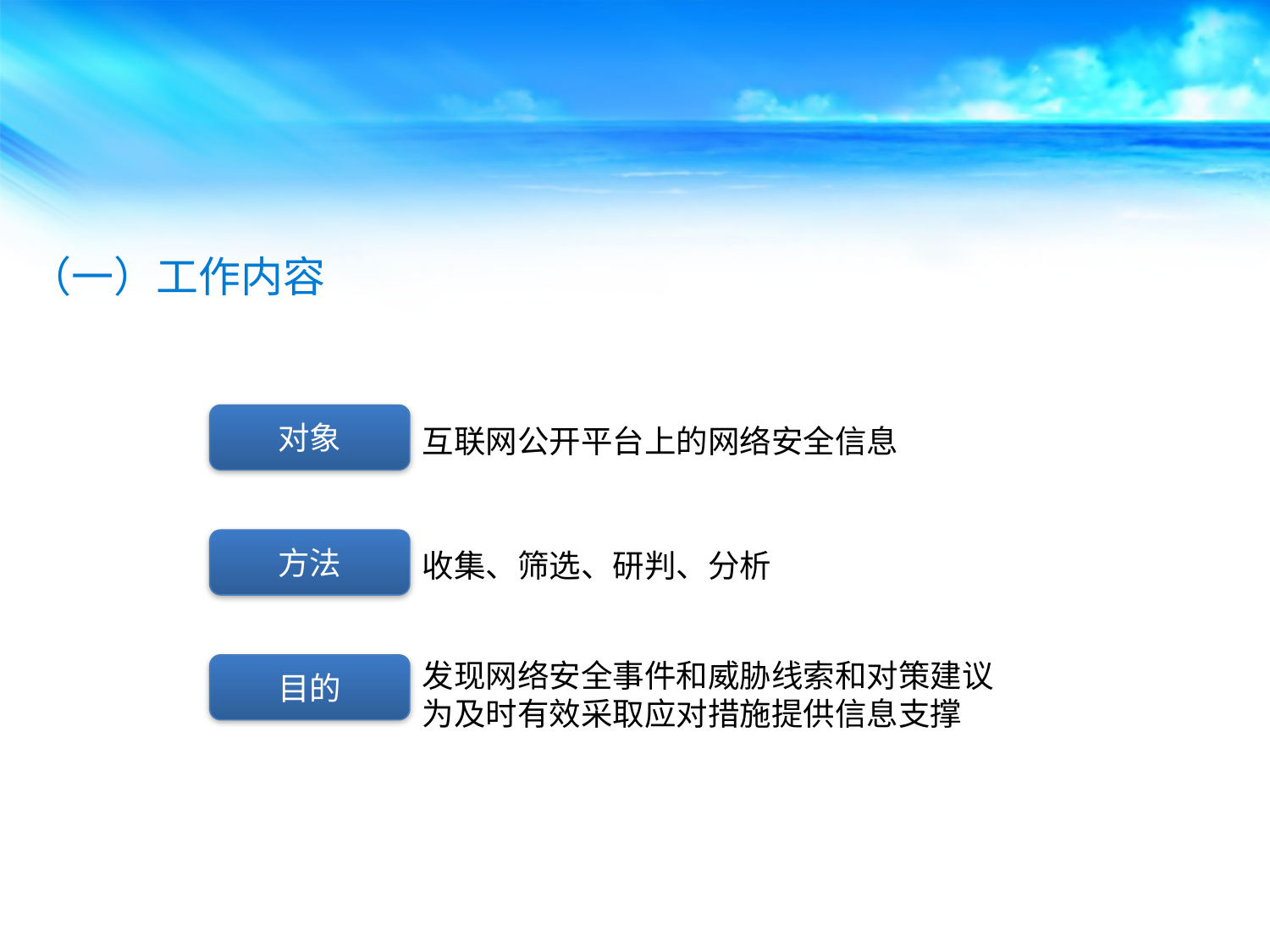

（一）工作内容
对象
互联网公开平台上的网络安全信息
方法
收集、筛选、研判、分析
发现网络安全事件和威胁线索和对策建议
为及时有效采取应对措施提供信息支撑
目的